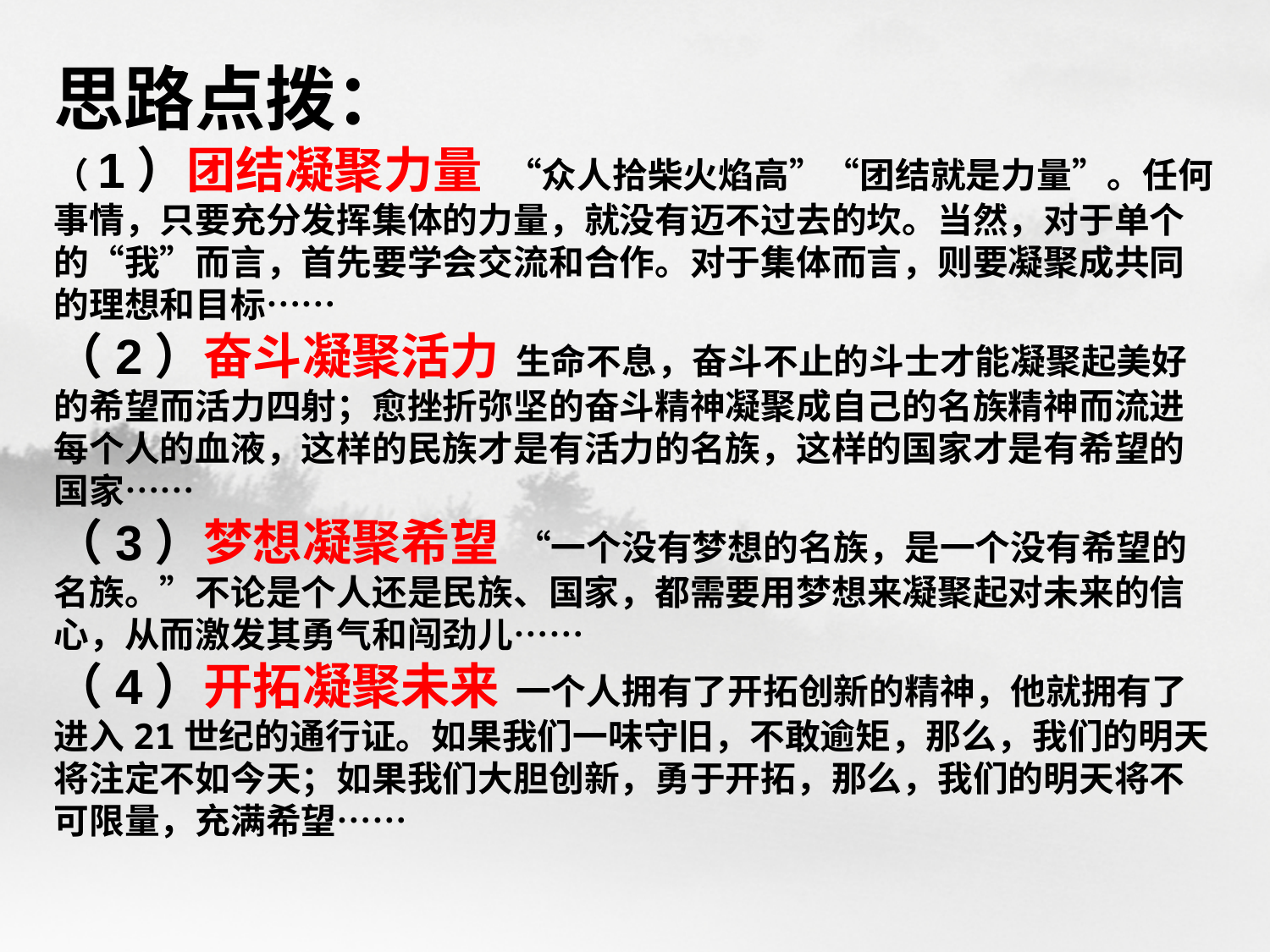

# 思路点拨： （1）团结凝聚力量   “众人拾柴火焰高”“团结就是力量”。任何事情，只要充分发挥集体的力量，就没有迈不过去的坎。当然，对于单个的“我”而言，首先要学会交流和合作。对于集体而言，则要凝聚成共同的理想和目标…… （2）奋斗凝聚活力  生命不息，奋斗不止的斗士才能凝聚起美好的希望而活力四射；愈挫折弥坚的奋斗精神凝聚成自己的名族精神而流进每个人的血液，这样的民族才是有活力的名族，这样的国家才是有希望的国家…… （3）梦想凝聚希望  “一个没有梦想的名族，是一个没有希望的名族。”不论是个人还是民族、国家，都需要用梦想来凝聚起对未来的信心，从而激发其勇气和闯劲儿…… （4）开拓凝聚未来  一个人拥有了开拓创新的精神，他就拥有了进入21世纪的通行证。如果我们一味守旧，不敢逾矩，那么，我们的明天将注定不如今天；如果我们大胆创新，勇于开拓，那么，我们的明天将不可限量，充满希望……